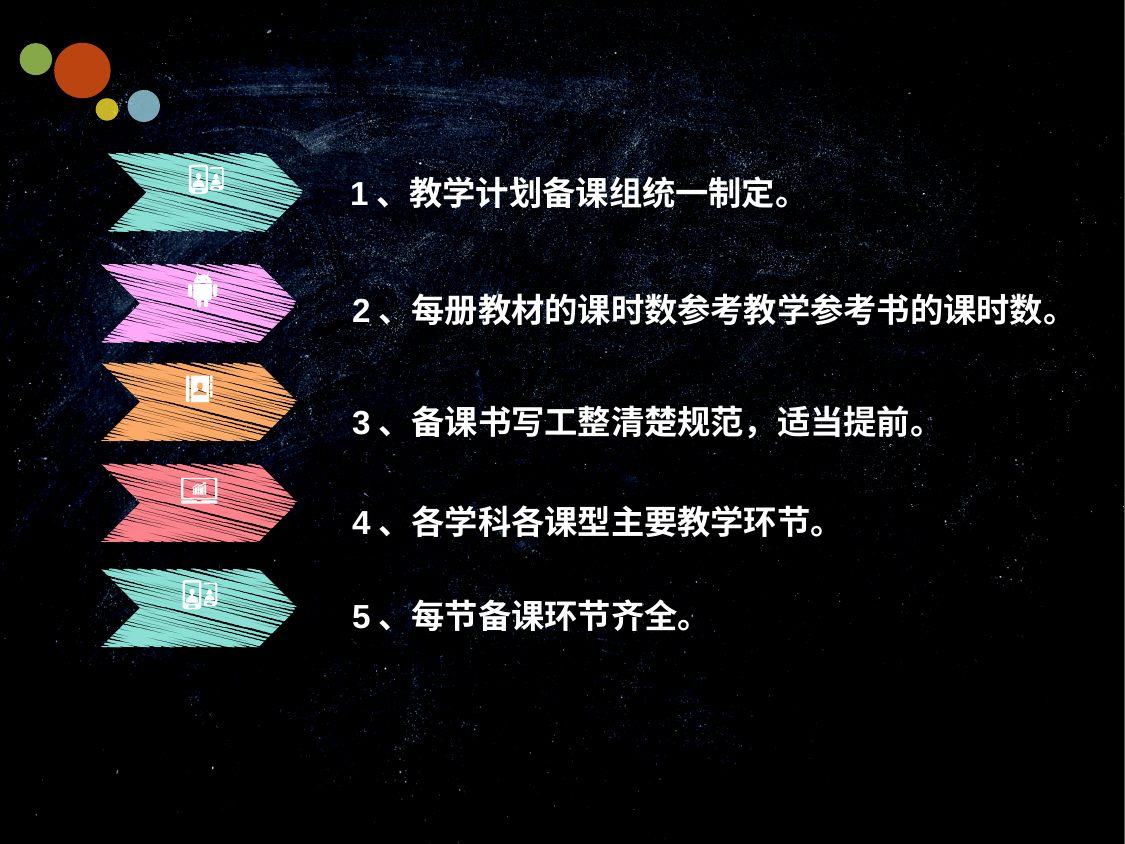

全学期备课具体要求

1、教学计划备课组统一制定。

2、每册教材的课时数参考教学参考书的课时数。

3、备课书写工整清楚规范，适当提前。

4、各学科各课型主要教学环节。

5、每节备课环节齐全。